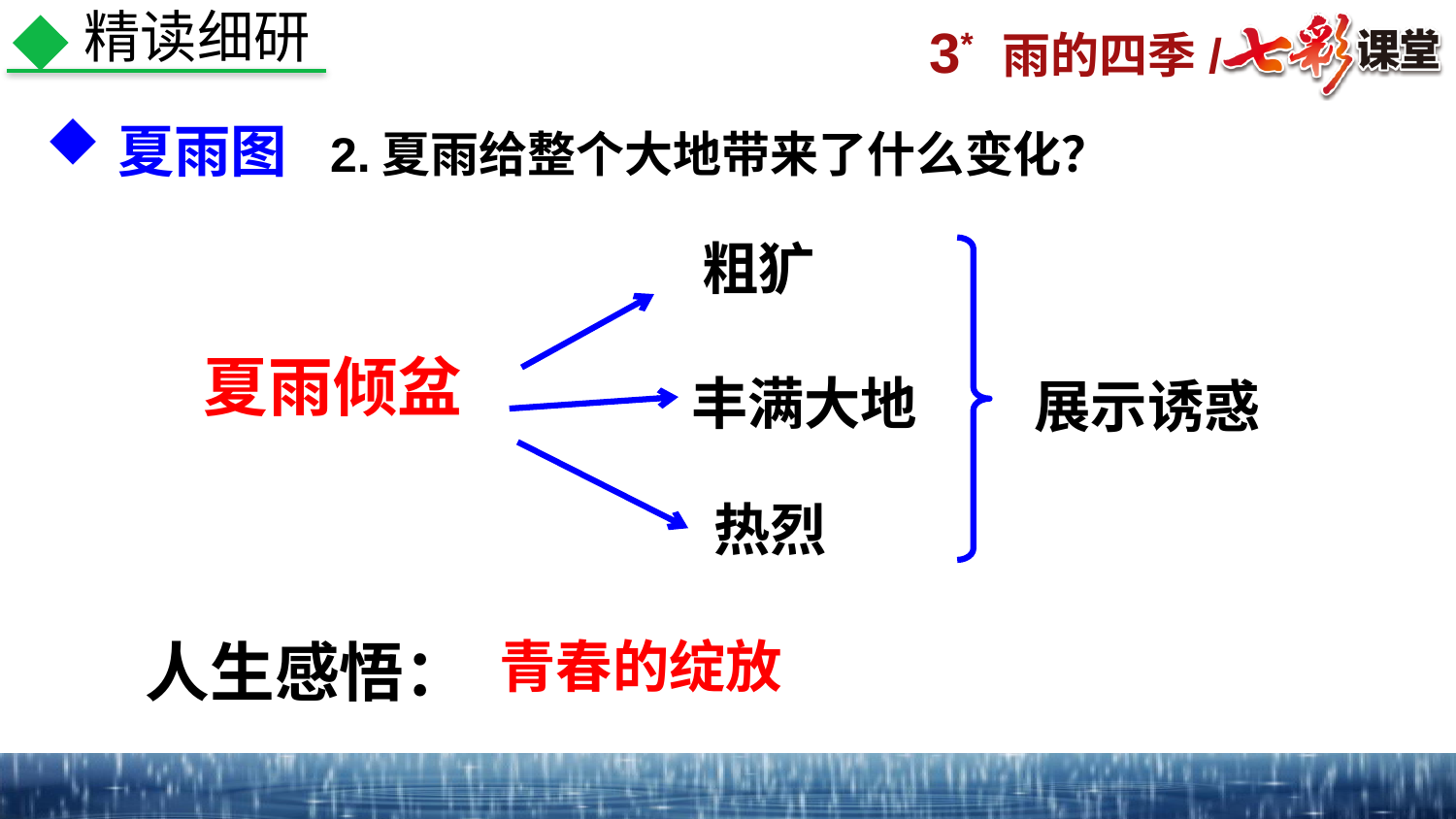

精读细研

夏雨图
2.夏雨给整个大地带来了什么变化？
粗犷

夏雨倾盆
丰满大地
展示诱惑
热烈
人生感悟：
青春的绽放